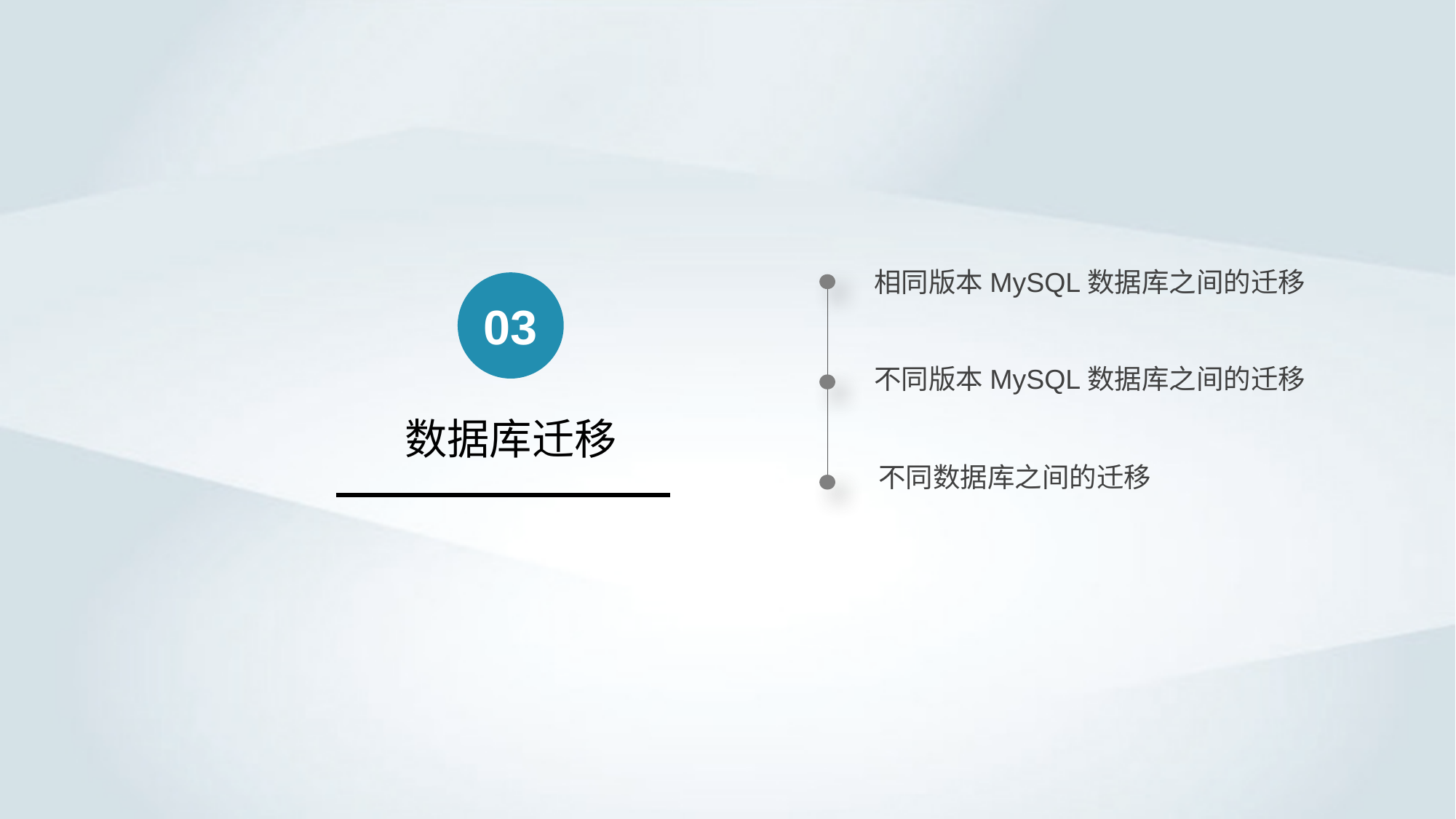

相同版本MySQL数据库之间的迁移

03
不同版本MySQL数据库之间的迁移

数据库迁移
不同数据库之间的迁移